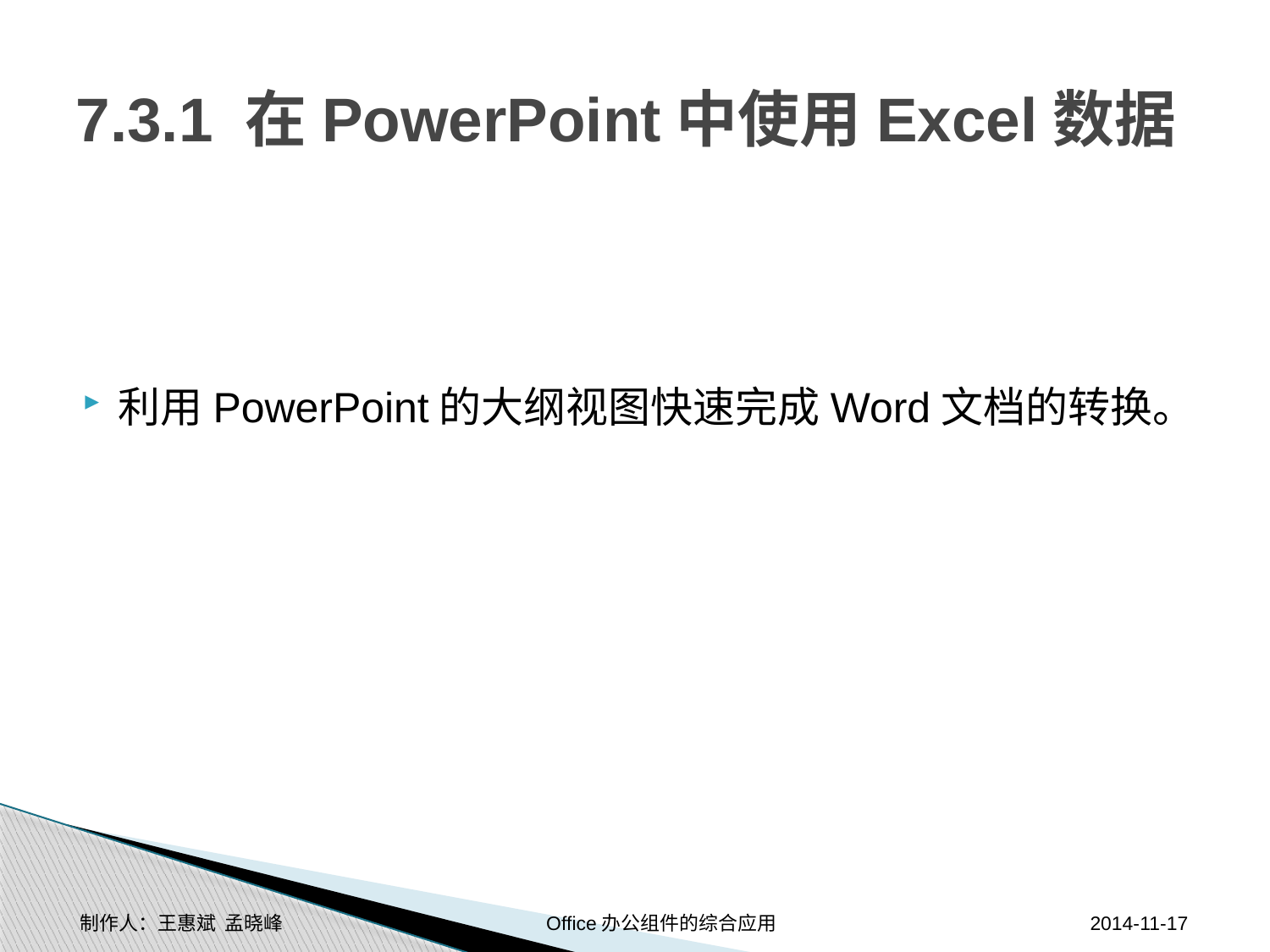

# 7.3.1 在PowerPoint中使用Excel数据

利用PowerPoint的大纲视图快速完成Word文档的转换。
制作人：王惠斌  孟晓峰                                                          Office办公组件的综合应用
2014-11-17